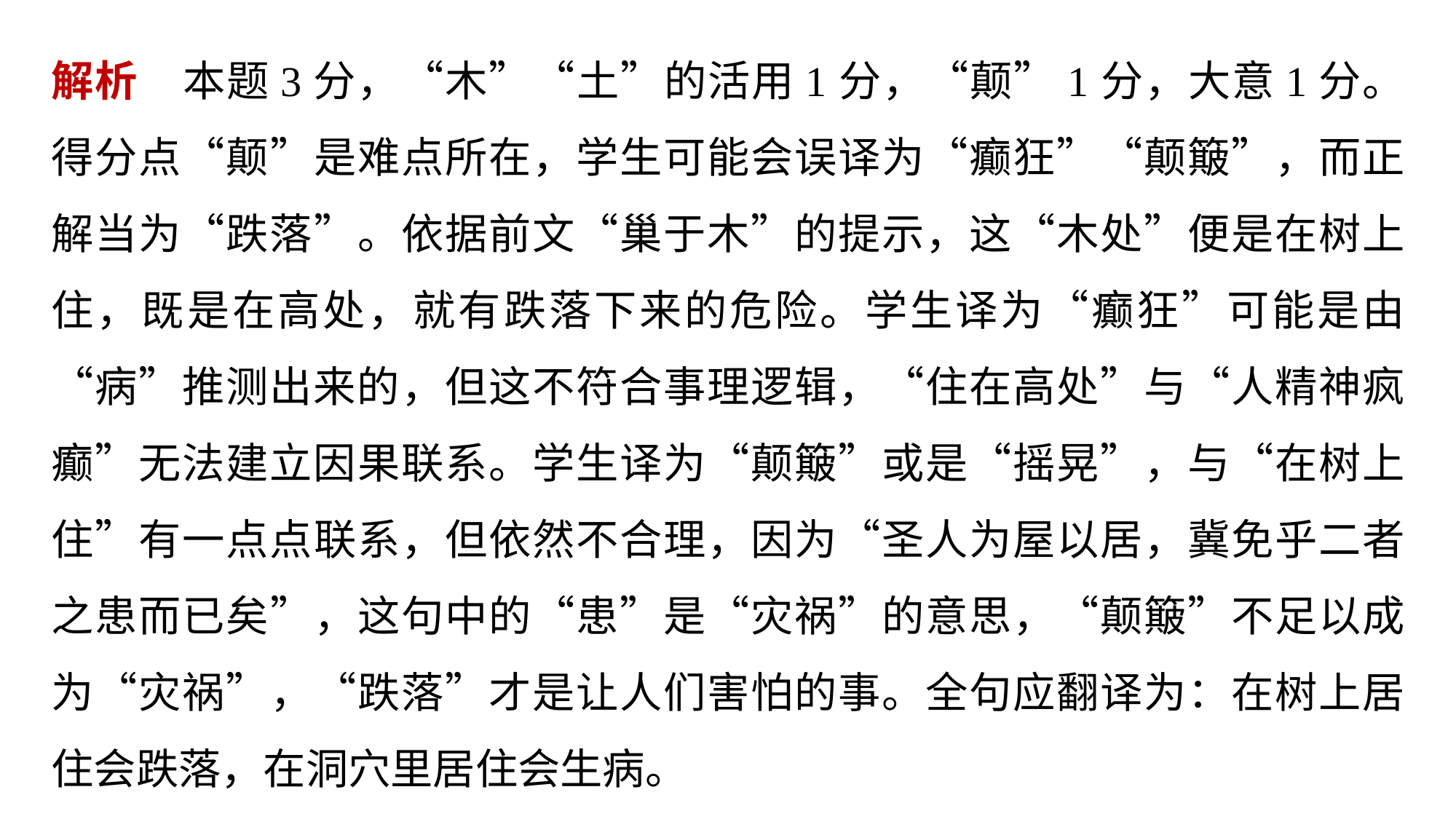

解析　本题3分，“木”“土”的活用1分，“颠”1分，大意1分。得分点“颠”是难点所在，学生可能会误译为“癫狂”“颠簸”，而正解当为“跌落”。依据前文“巢于木”的提示，这“木处”便是在树上住，既是在高处，就有跌落下来的危险。学生译为“癫狂”可能是由“病”推测出来的，但这不符合事理逻辑，“住在高处”与“人精神疯癫”无法建立因果联系。学生译为“颠簸”或是“摇晃”，与“在树上住”有一点点联系，但依然不合理，因为“圣人为屋以居，冀免乎二者之患而已矣”，这句中的“患”是“灾祸”的意思，“颠簸”不足以成为“灾祸”，“跌落”才是让人们害怕的事。全句应翻译为：在树上居住会跌落，在洞穴里居住会生病。